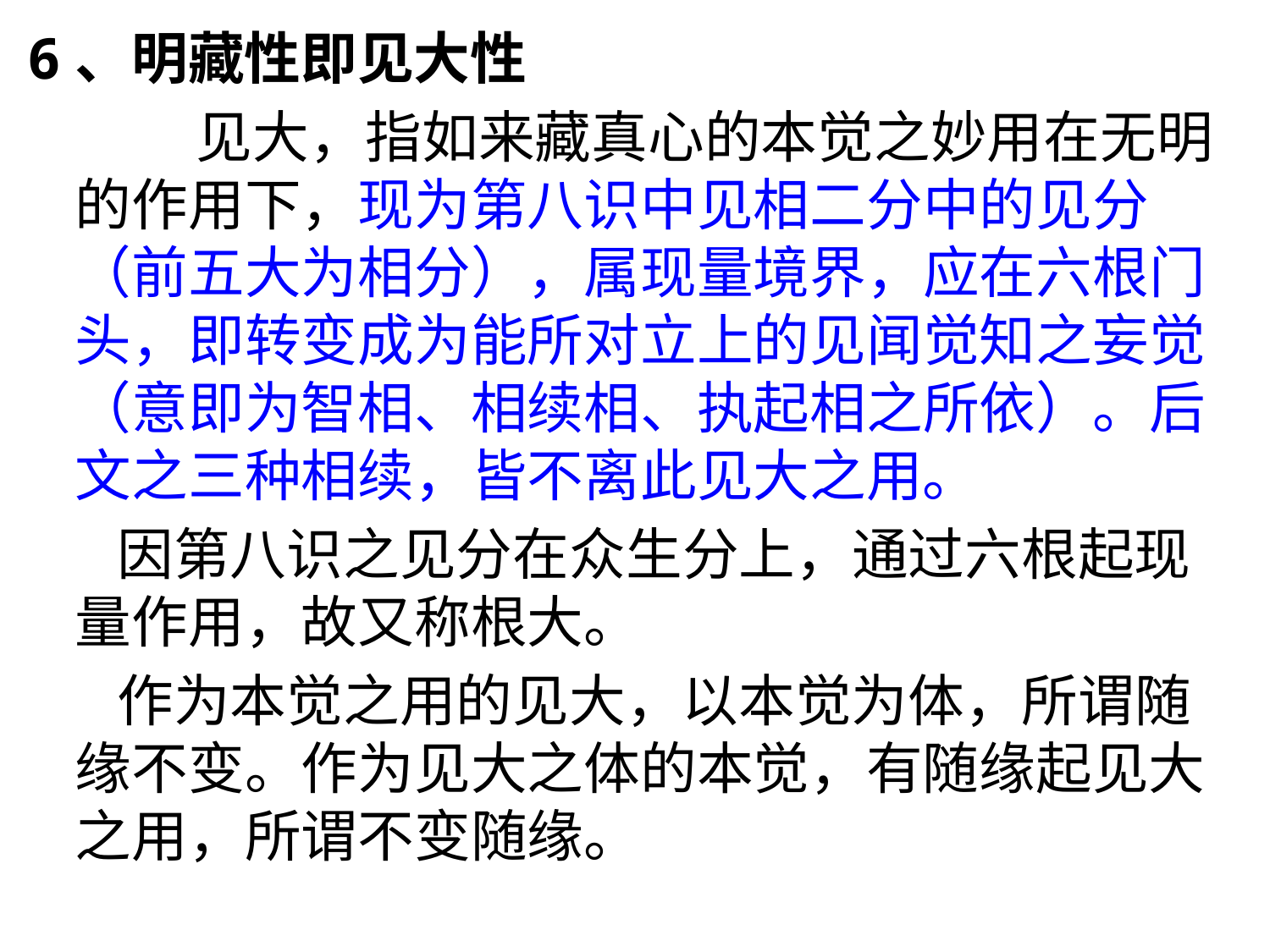

6、明藏性即见大性
            见大，指如来藏真心的本觉之妙用在无明的作用下，现为第八识中见相二分中的见分（前五大为相分），属现量境界，应在六根门头，即转变成为能所对立上的见闻觉知之妄觉（意即为智相、相续相、执起相之所依）。后文之三种相续，皆不离此见大之用。
      因第八识之见分在众生分上，通过六根起现量作用，故又称根大。
      作为本觉之用的见大，以本觉为体，所谓随缘不变。作为见大之体的本觉，有随缘起见大之用，所谓不变随缘。